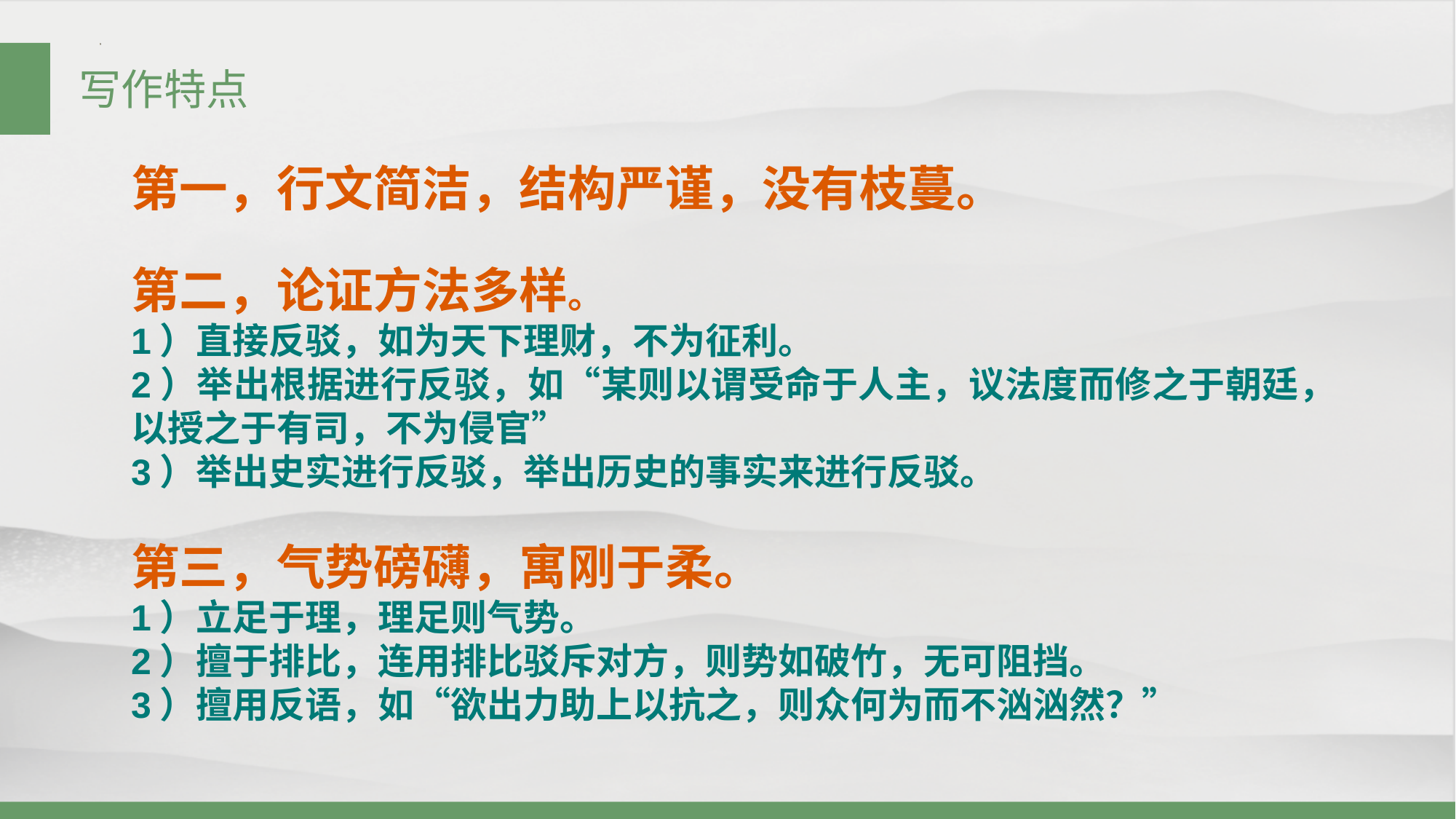

写作特点

第一，行文简洁，结构严谨，没有枝蔓。
第二，论证方法多样。
1）直接反驳，如为天下理财，不为征利。
2）举出根据进行反驳，如“某则以谓受命于人主，议法度而修之于朝廷，以授之于有司，不为侵官”
3）举出史实进行反驳，举出历史的事实来进行反驳。

第三，气势磅礴，寓刚于柔。
1）立足于理，理足则气势。
2）擅于排比，连用排比驳斥对方，则势如破竹，无可阻挡。
3）擅用反语，如“欲出力助上以抗之，则众何为而不汹汹然？”